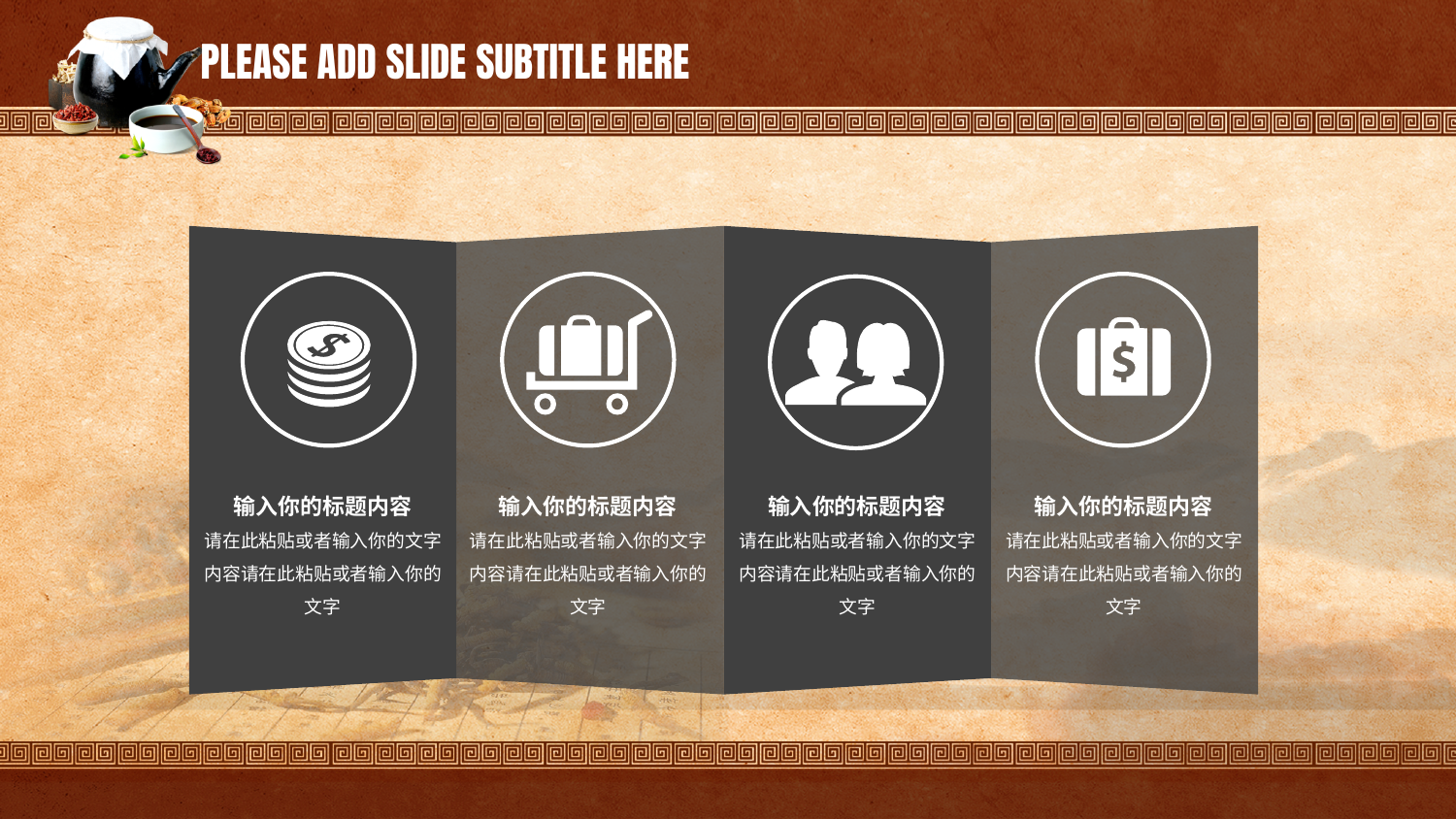

PLEASE ADD SLIDE SUBTITLE HERE

输入你的标题内容
请在此粘贴或者输入你的文字内容请在此粘贴或者输入你的文字

输入你的标题内容
请在此粘贴或者输入你的文字内容请在此粘贴或者输入你的文字

输入你的标题内容
请在此粘贴或者输入你的文字内容请在此粘贴或者输入你的文字

输入你的标题内容
请在此粘贴或者输入你的文字内容请在此粘贴或者输入你的文字